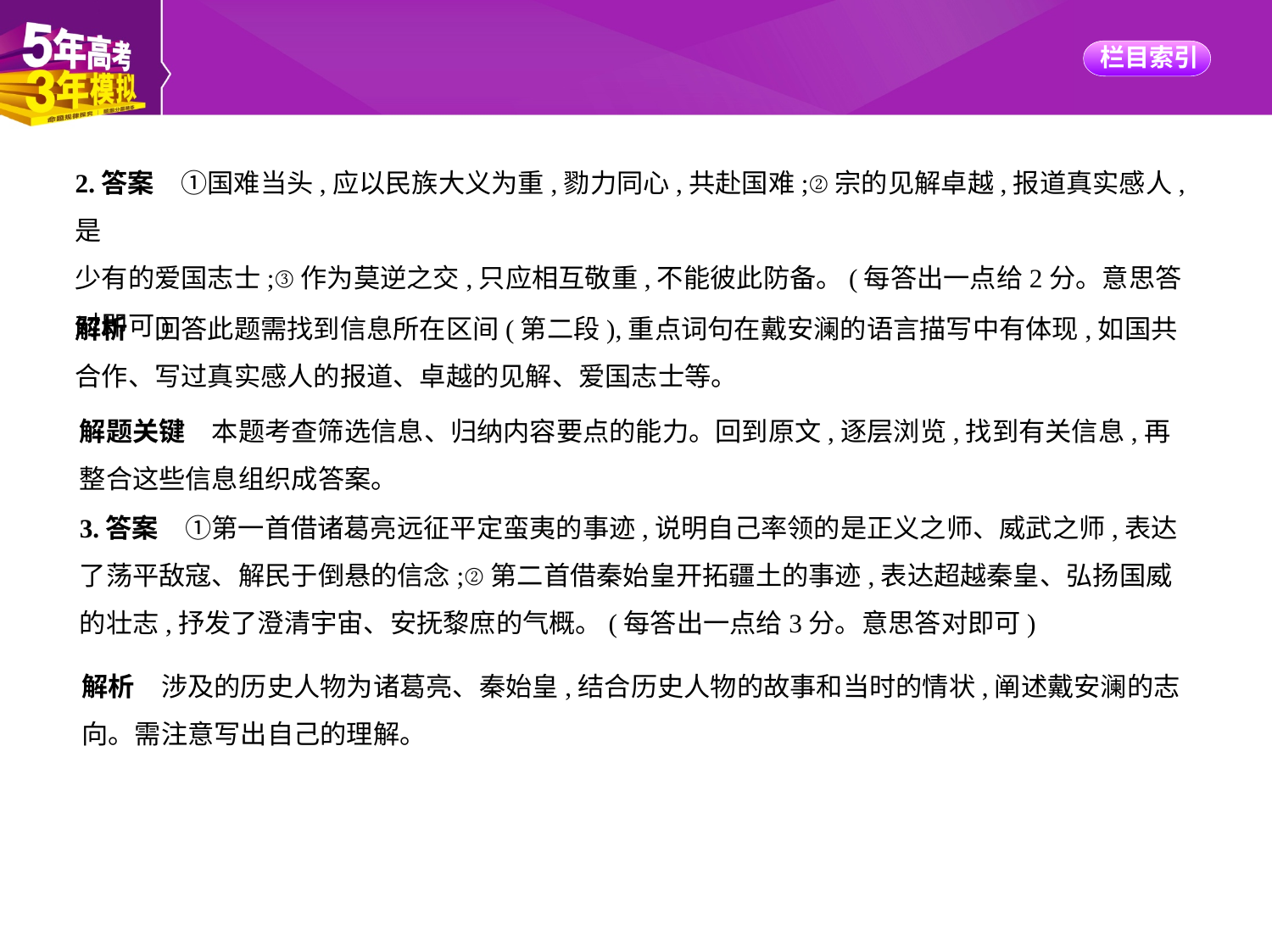

2.答案　①国难当头,应以民族大义为重,勠力同心,共赴国难;②宗的见解卓越,报道真实感人,是
少有的爱国志士;③作为莫逆之交,只应相互敬重,不能彼此防备。(每答出一点给2分。意思答
对即可)
解析　回答此题需找到信息所在区间(第二段),重点词句在戴安澜的语言描写中有体现,如国共
合作、写过真实感人的报道、卓越的见解、爱国志士等。
解题关键　本题考查筛选信息、归纳内容要点的能力。回到原文,逐层浏览,找到有关信息,再
整合这些信息组织成答案。
3.答案　①第一首借诸葛亮远征平定蛮夷的事迹,说明自己率领的是正义之师、威武之师,表达
了荡平敌寇、解民于倒悬的信念;②第二首借秦始皇开拓疆土的事迹,表达超越秦皇、弘扬国威
的壮志,抒发了澄清宇宙、安抚黎庶的气概。(每答出一点给3分。意思答对即可)
解析　涉及的历史人物为诸葛亮、秦始皇,结合历史人物的故事和当时的情状,阐述戴安澜的志
向。需注意写出自己的理解。